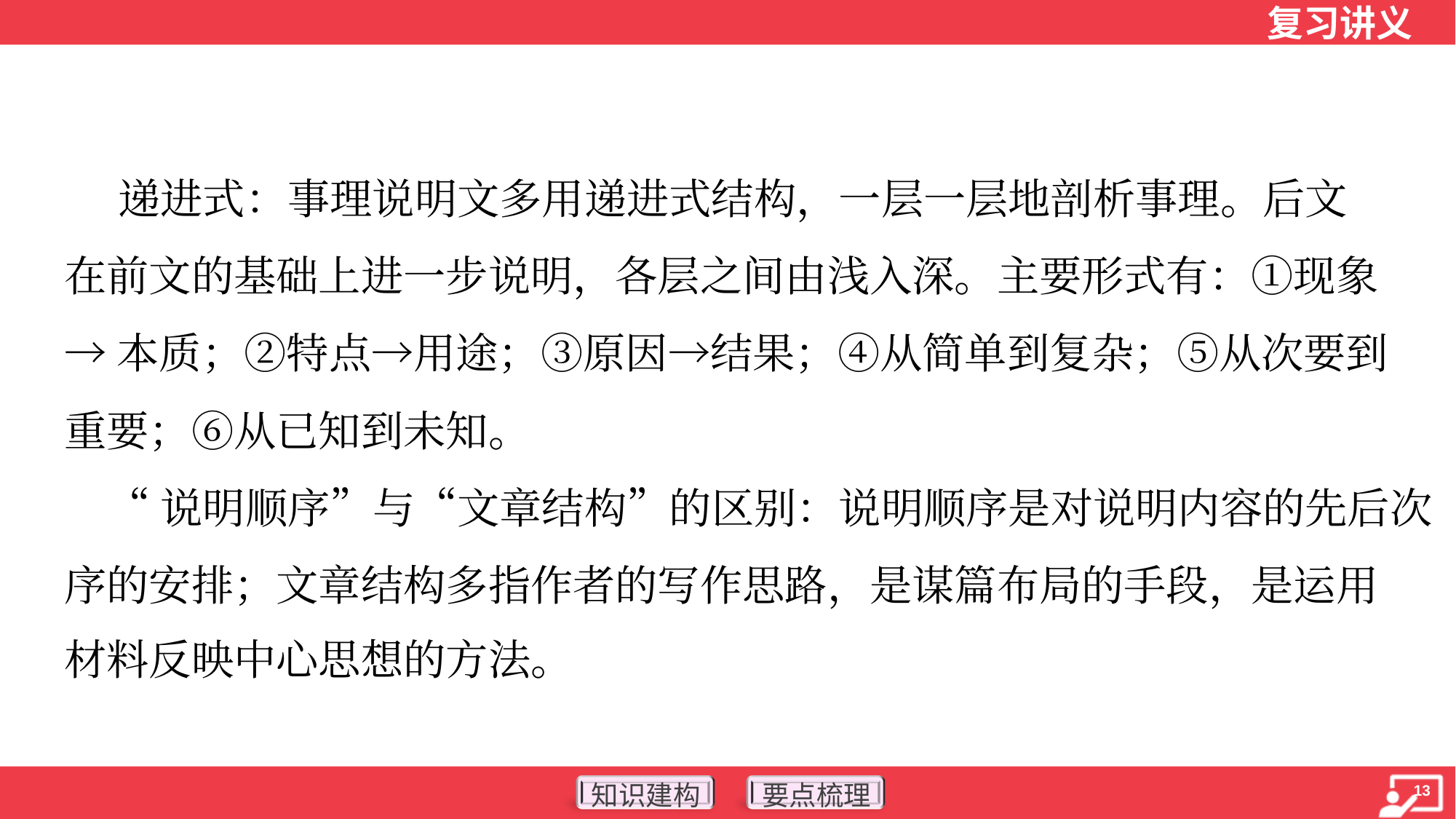

递进式：事理说明文多用递进式结构，一层一层地剖析事理。后文
在前文的基础上进一步说明，各层之间由浅入深。主要形式有：①现象
→本质；②特点→用途；③原因→结果；④从简单到复杂；⑤从次要到
重要；⑥从已知到未知。
    “说明顺序”与“文章结构”的区别：说明顺序是对说明内容的先后次
序的安排；文章结构多指作者的写作思路，是谋篇布局的手段，是运用
材料反映中心思想的方法。